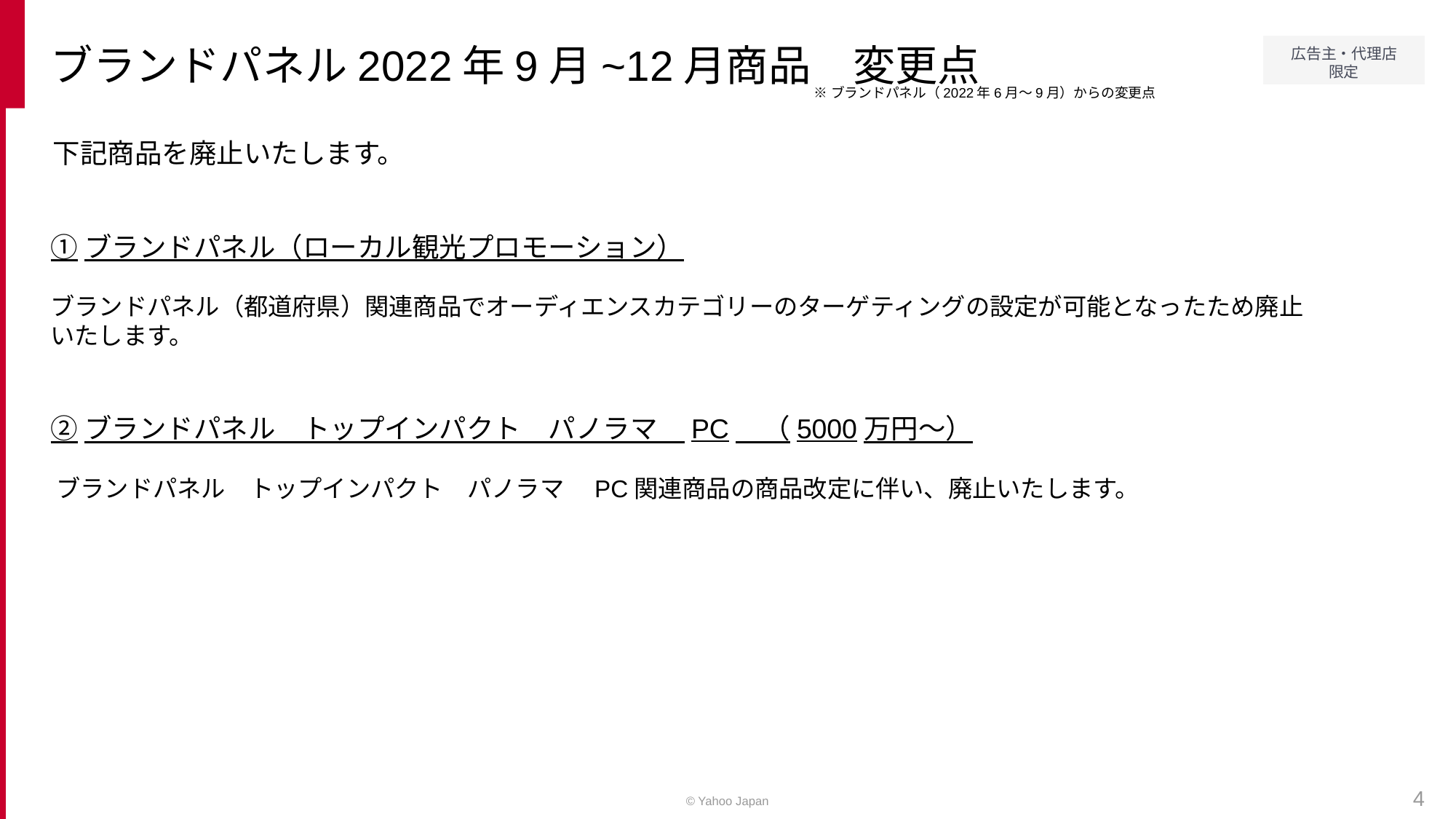

ブランドパネル2022年9月~12月商品　変更点
※ブランドパネル（2022年6月～9月）からの変更点
下記商品を廃止いたします。
①ブランドパネル（ローカル観光プロモーション）

ブランドパネル（都道府県）関連商品でオーディエンスカテゴリーのターゲティングの設定が可能となったため廃止いたします。
②ブランドパネル　トップインパクト　パノラマ　PC　（5000万円～）

​ブランドパネル　トップインパクト　パノラマ　PC関連商品の商品改定に伴い、廃止いたします。
4